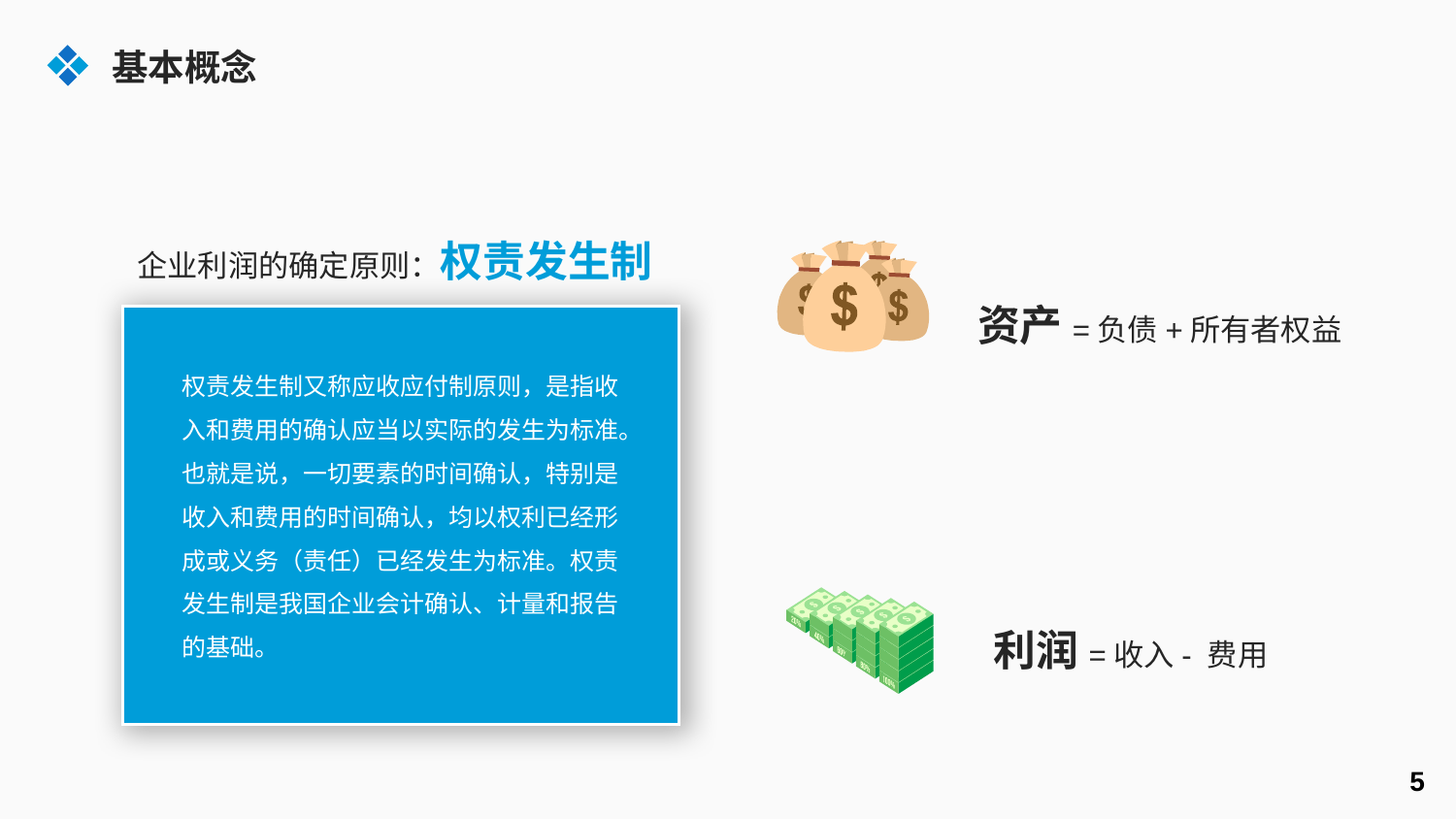

基本概念

企业利润的确定原则：权责发生制

资产=负债+所有者权益

权责发生制又称应收应付制原则，是指收入和费用的确认应当以实际的发生为标准。
也就是说，一切要素的时间确认，特别是收入和费用的时间确认，均以权利已经形成或义务（责任）已经发生为标准。权责发生制是我国企业会计确认、计量和报告的基础。

利润=收入- 费用
5